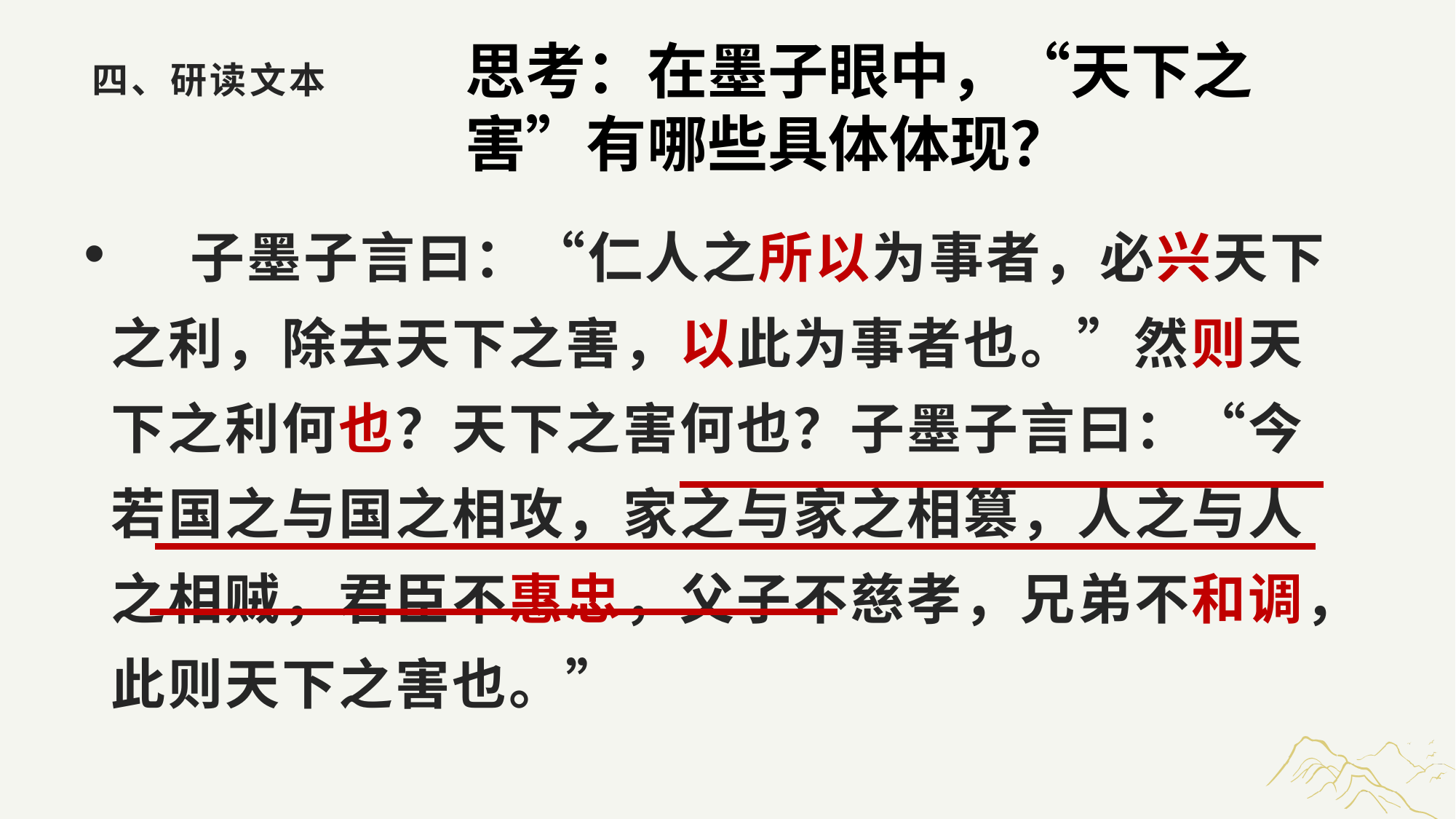

思考：在墨子眼中，“天下之害”有哪些具体体现？
# 四、研读文本
    子墨子言曰：“仁人之所以为事者，必兴天下之利，除去天下之害，以此为事者也。”然则天下之利何也？天下之害何也？子墨子言曰：“今若国之与国之相攻，家之与家之相篡，人之与人之相贼，君臣不惠忠，父子不慈孝，兄弟不和调，此则天下之害也。”